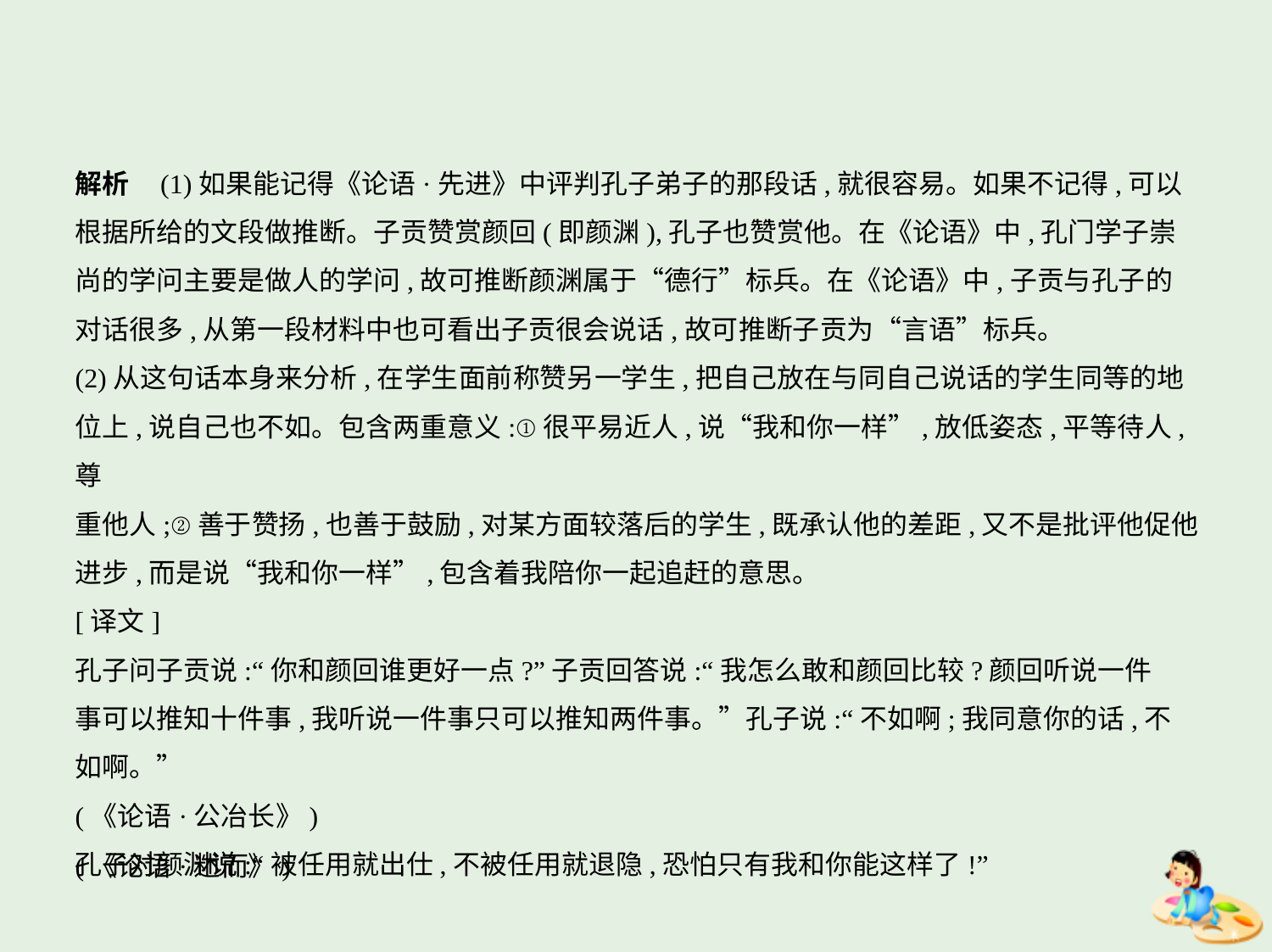

解析    (1)如果能记得《论语·先进》中评判孔子弟子的那段话,就很容易。如果不记得,可以
根据所给的文段做推断。子贡赞赏颜回(即颜渊),孔子也赞赏他。在《论语》中,孔门学子崇
尚的学问主要是做人的学问,故可推断颜渊属于“德行”标兵。在《论语》中,子贡与孔子的
对话很多,从第一段材料中也可看出子贡很会说话,故可推断子贡为“言语”标兵。
(2)从这句话本身来分析,在学生面前称赞另一学生,把自己放在与同自己说话的学生同等的地
位上,说自己也不如。包含两重意义:①很平易近人,说“我和你一样”,放低姿态,平等待人,尊
重他人;②善于赞扬,也善于鼓励,对某方面较落后的学生,既承认他的差距,又不是批评他促他
进步,而是说“我和你一样”,包含着我陪你一起追赶的意思。
[译文]
孔子问子贡说:“你和颜回谁更好一点?”子贡回答说:“我怎么敢和颜回比较?颜回听说一件
事可以推知十件事,我听说一件事只可以推知两件事。”孔子说:“不如啊;我同意你的话,不
如啊。”
(《论语·公冶长》)
孔子对颜渊说:“被任用就出仕,不被任用就退隐,恐怕只有我和你能这样了!”
(《论语·述而》)